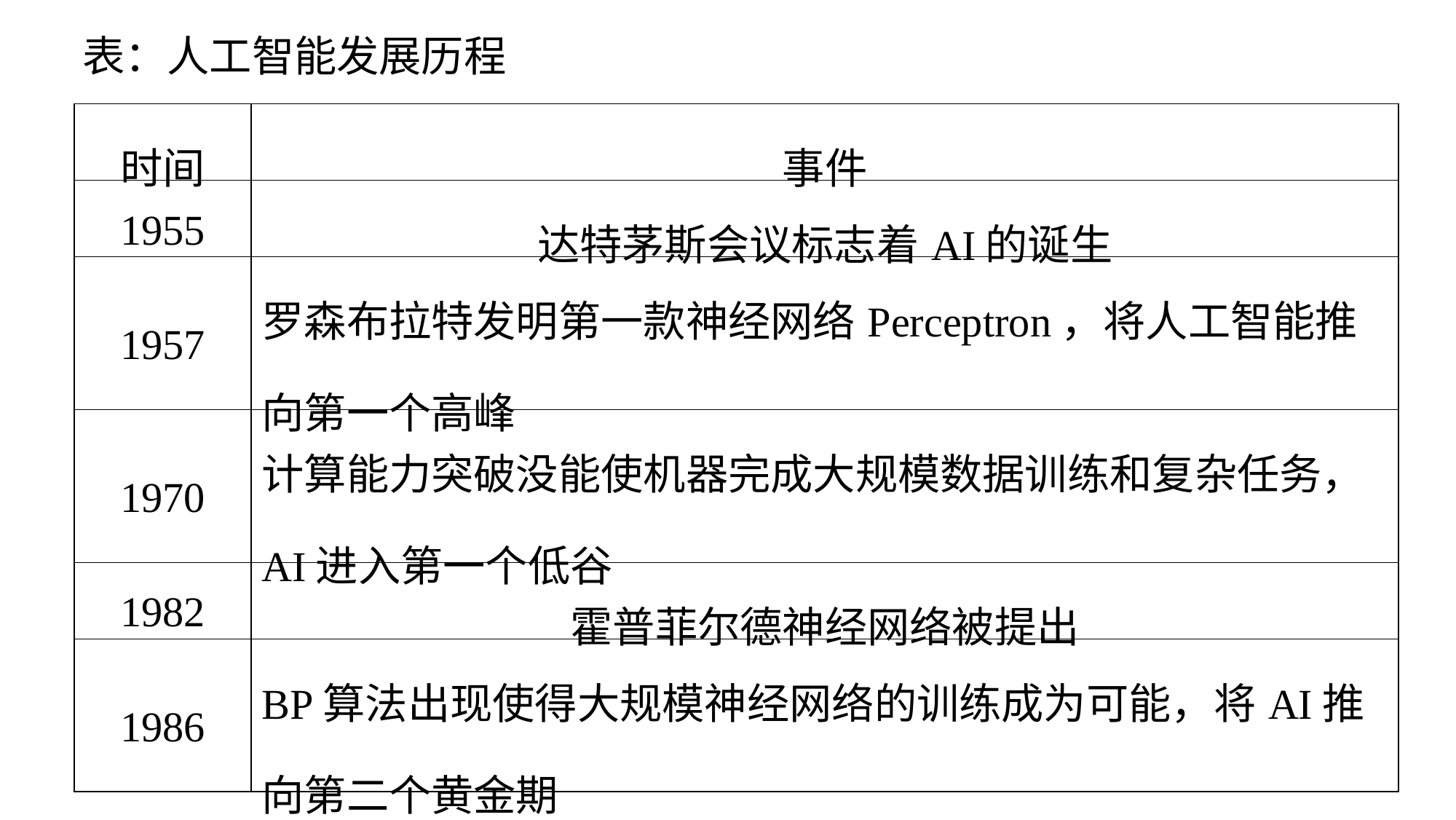

表：人工智能发展历程
| 时间 | 事件 |
| --- | --- |
| 1955 | 达特茅斯会议标志着AI的诞生 |
| 1957 | 罗森布拉特发明第一款神经网络Perceptron，将人工智能推向第一个高峰 |
| 1970 | 计算能力突破没能使机器完成大规模数据训练和复杂任务，AI进入第一个低谷 |
| 1982 | 霍普菲尔德神经网络被提出 |
| 1986 | BP算法出现使得大规模神经网络的训练成为可能，将AI推向第二个黄金期 |